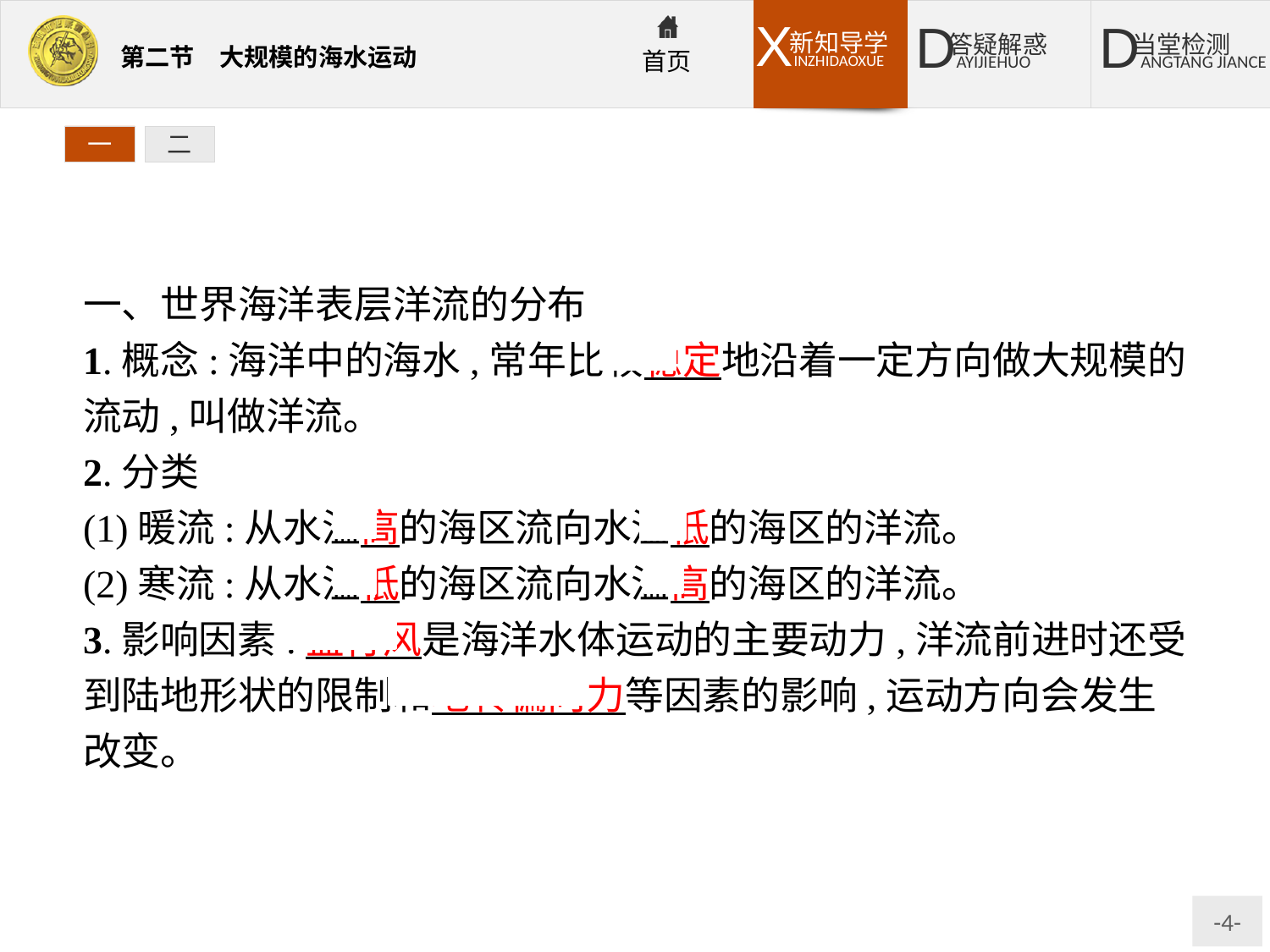

一
二
一、世界海洋表层洋流的分布
1.概念:海洋中的海水,常年比较稳定地沿着一定方向做大规模的流动,叫做洋流。
2.分类
(1)暖流:从水温高的海区流向水温低的海区的洋流。
(2)寒流:从水温低的海区流向水温高的海区的洋流。
3.影响因素:盛行风是海洋水体运动的主要动力,洋流前进时还受到陆地形状的限制和地转偏向力等因素的影响,运动方向会发生改变。